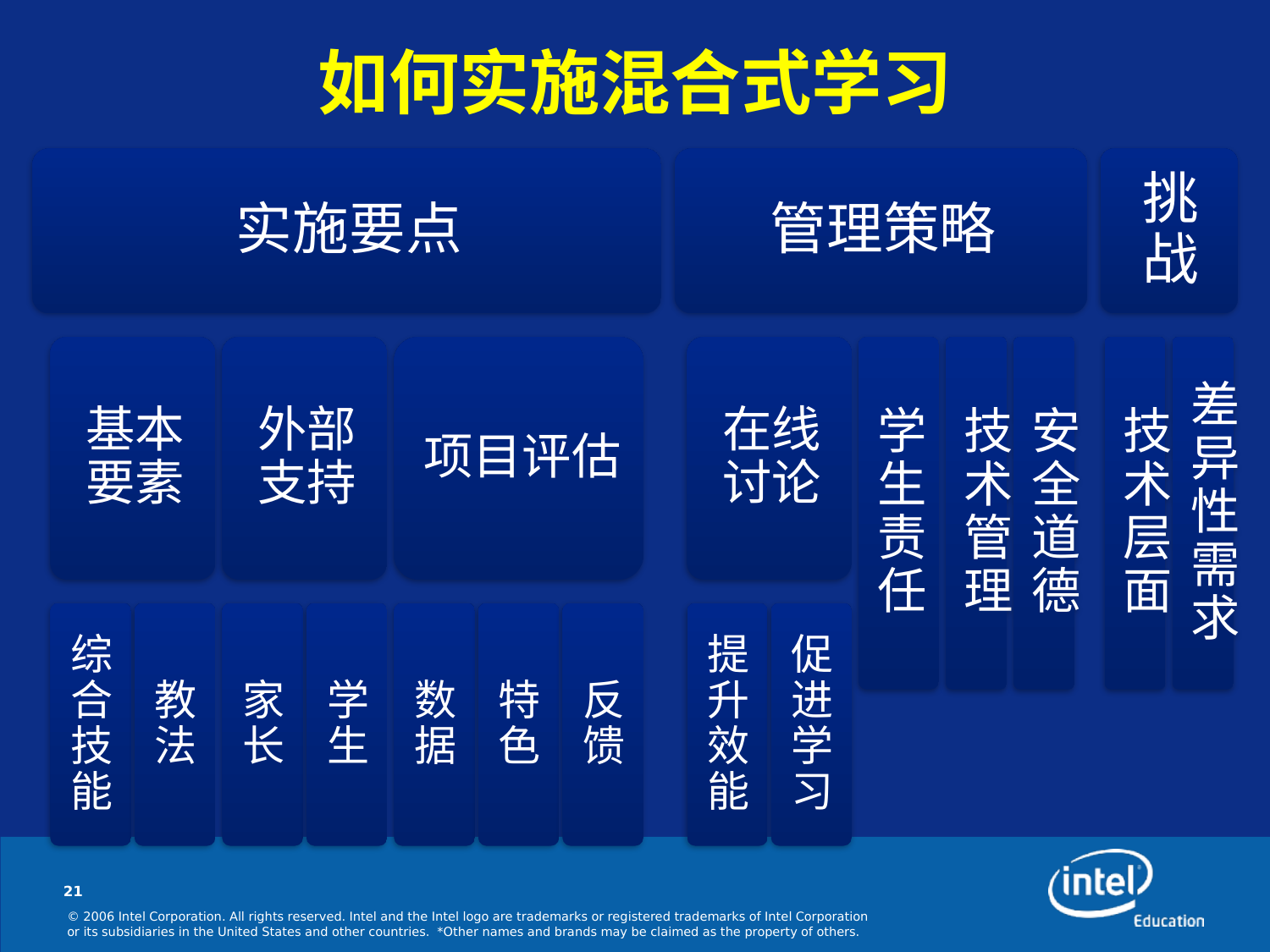

# 如何实施混合式学习
实施要点
基本要素
综合技能
教法
外部支持
家长
学生
项目评估
数据
特色
反馈
管理策略
在线讨论
提升效能
促进学习
学生责任
技术管理
安全道德
挑战
技术层面
差异性需求
21